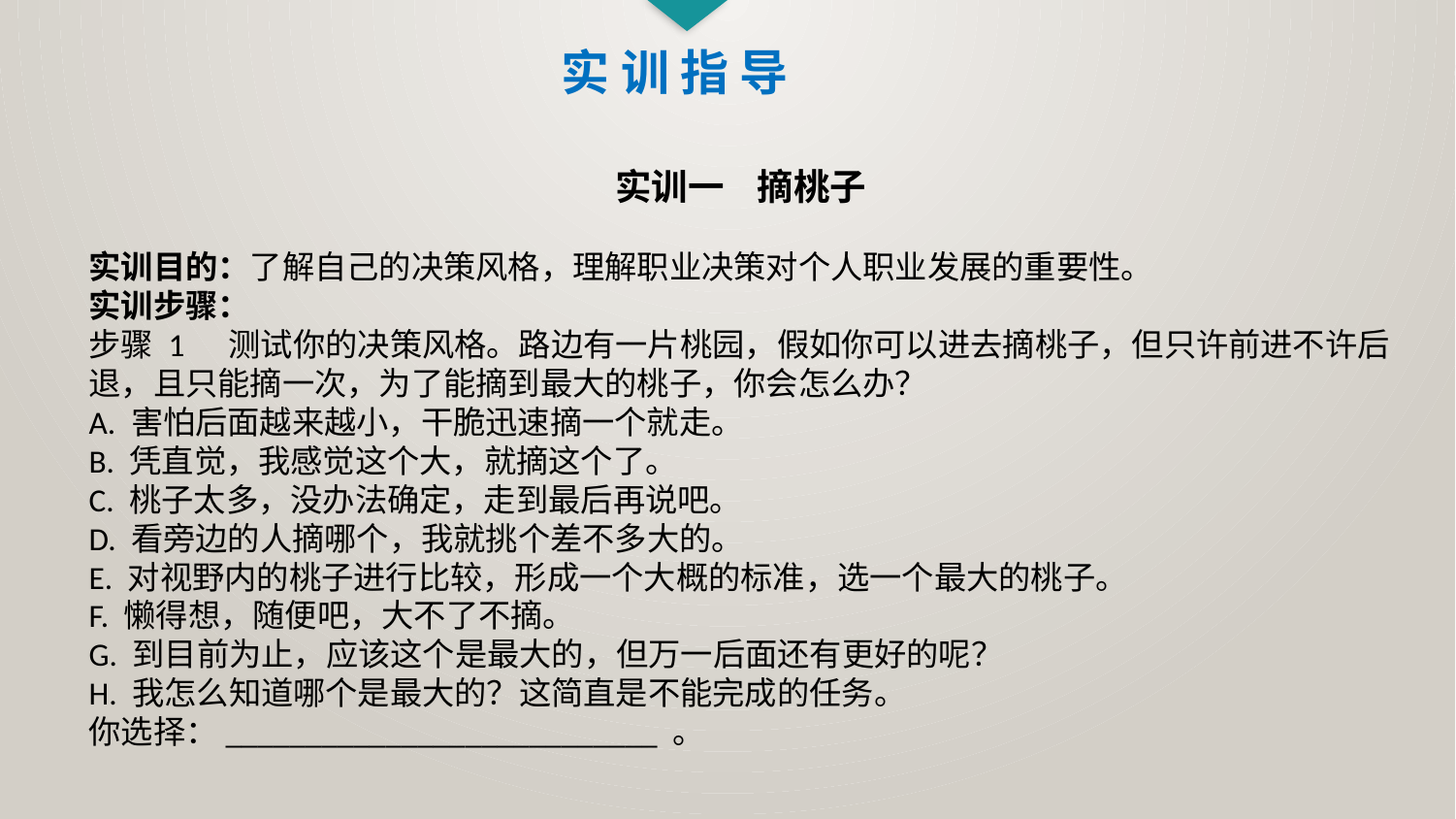

实 训 指 导
实训一    摘桃子

实训目的：了解自己的决策风格，理解职业决策对个人职业发展的重要性。
实训步骤：
步骤 1     测试你的决策风格。路边有一片桃园，假如你可以进去摘桃子，但只许前进不许后退，且只能摘一次，为了能摘到最大的桃子，你会怎么办？
A. 害怕后面越来越小，干脆迅速摘一个就走。
B. 凭直觉，我感觉这个大，就摘这个了。
C. 桃子太多，没办法确定，走到最后再说吧。
D. 看旁边的人摘哪个，我就挑个差不多大的。
E. 对视野内的桃子进行比较，形成一个大概的标准，选一个最大的桃子。
F. 懒得想，随便吧，大不了不摘。
G. 到目前为止，应该这个是最大的，但万一后面还有更好的呢？
H. 我怎么知道哪个是最大的？这简直是不能完成的任务。
你选择：___________________________ 。

57